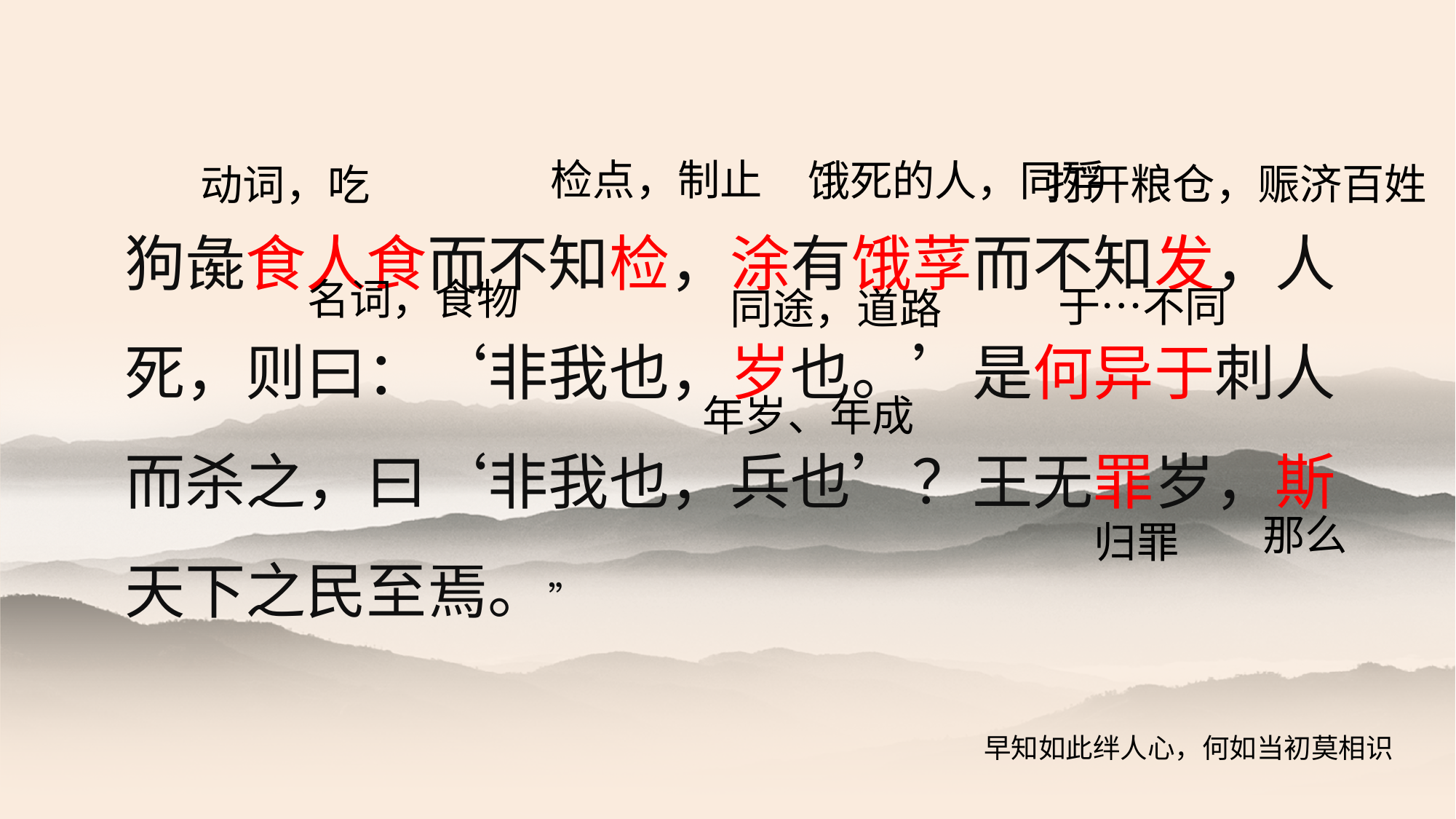

检点，制止
饿死的人，同殍
打开粮仓，赈济百姓
动词，吃
狗彘食人食而不知检，涂有饿莩而不知发，人死，则曰：‘非我也，岁也。’是何异于刺人而杀之，曰‘非我也，兵也’？王无罪岁，斯天下之民至焉。”
名词，食物
于…不同
同途，道路
年岁、年成
那么
归罪